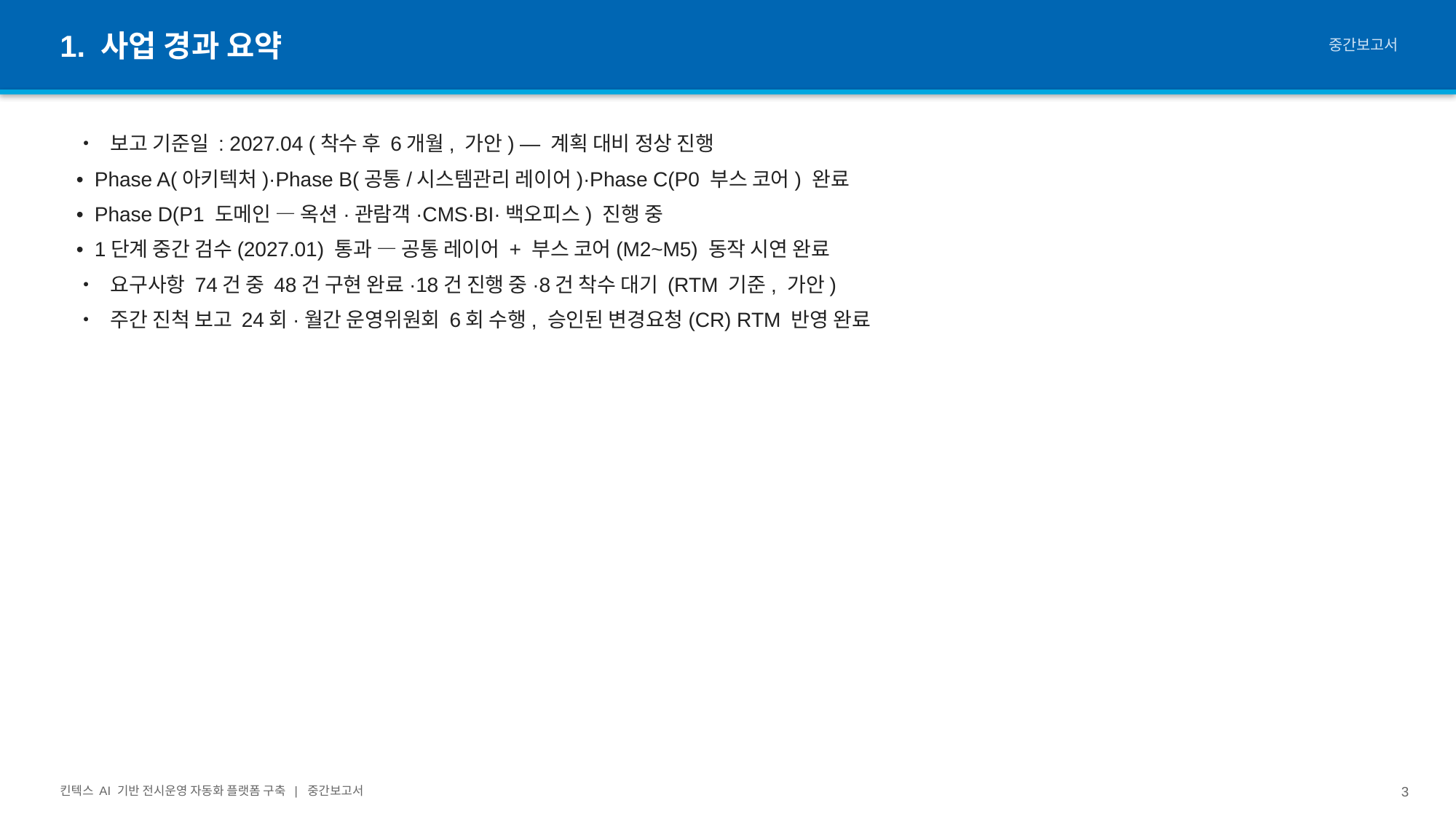

1. 사업 경과 요약
중간보고서

•  보고 기준일 : 2027.04 (착수 후 6개월, 가안) — 계획 대비 정상 진행
•  Phase A(아키텍처)·Phase B(공통/시스템관리 레이어)·Phase C(P0 부스 코어) 완료
•  Phase D(P1 도메인 — 옥션·관람객·CMS·BI·백오피스) 진행 중
•  1단계 중간 검수(2027.01) 통과 — 공통 레이어 + 부스 코어(M2~M5) 동작 시연 완료
•  요구사항 74건 중 48건 구현 완료·18건 진행 중·8건 착수 대기 (RTM 기준, 가안)
•  주간 진척 보고 24회·월간 운영위원회 6회 수행, 승인된 변경요청(CR) RTM 반영 완료
킨텍스 AI 기반 전시운영 자동화 플랫폼 구축  |  중간보고서
3